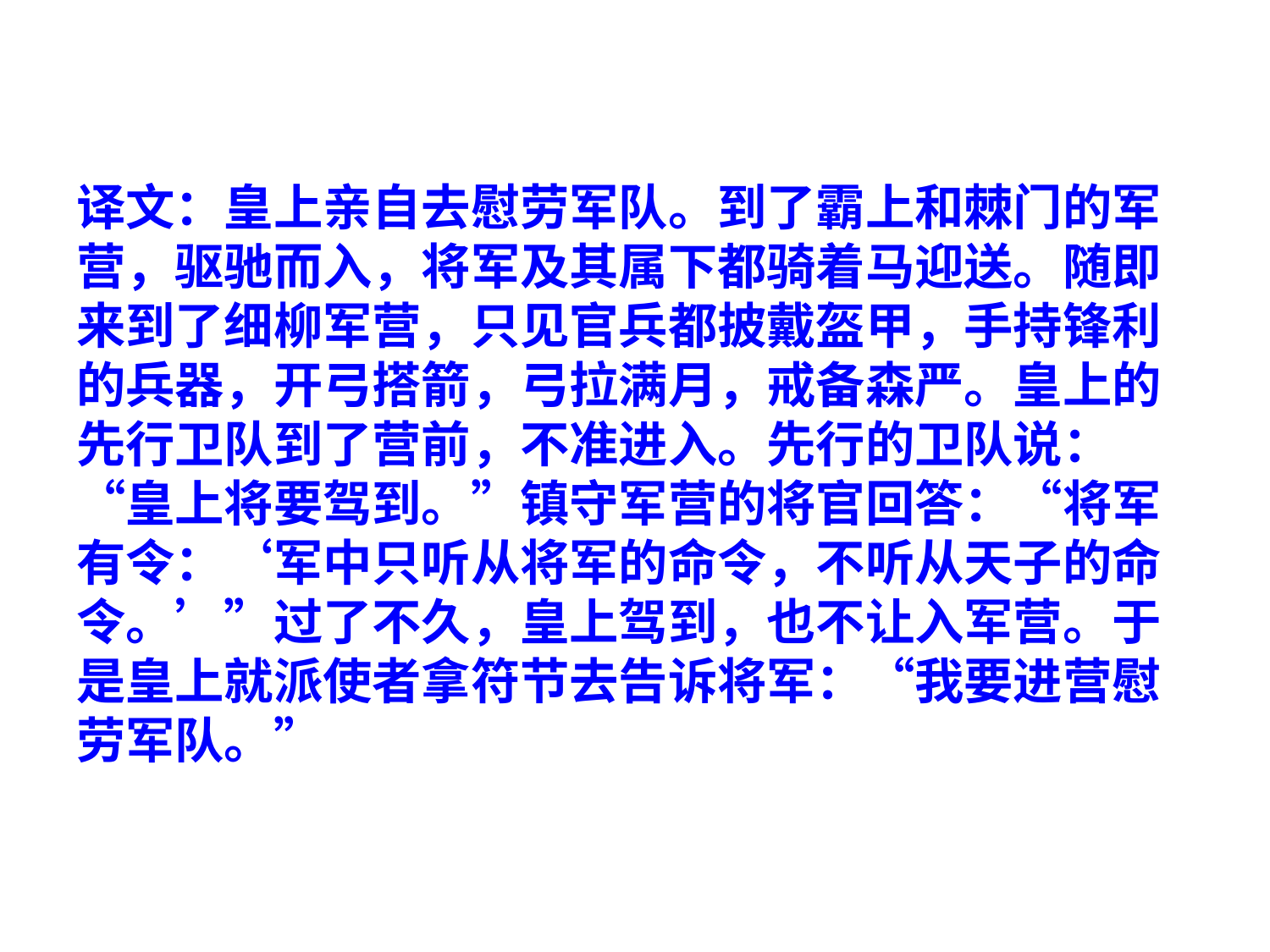

译文：皇上亲自去慰劳军队。到了霸上和棘门的军营，驱驰而入，将军及其属下都骑着马迎送。随即来到了细柳军营，只见官兵都披戴盔甲，手持锋利的兵器，开弓搭箭，弓拉满月，戒备森严。皇上的先行卫队到了营前，不准进入。先行的卫队说：“皇上将要驾到。”镇守军营的将官回答：“将军有令：‘军中只听从将军的命令，不听从天子的命令。’”过了不久，皇上驾到，也不让入军营。于是皇上就派使者拿符节去告诉将军：“我要进营慰劳军队。”